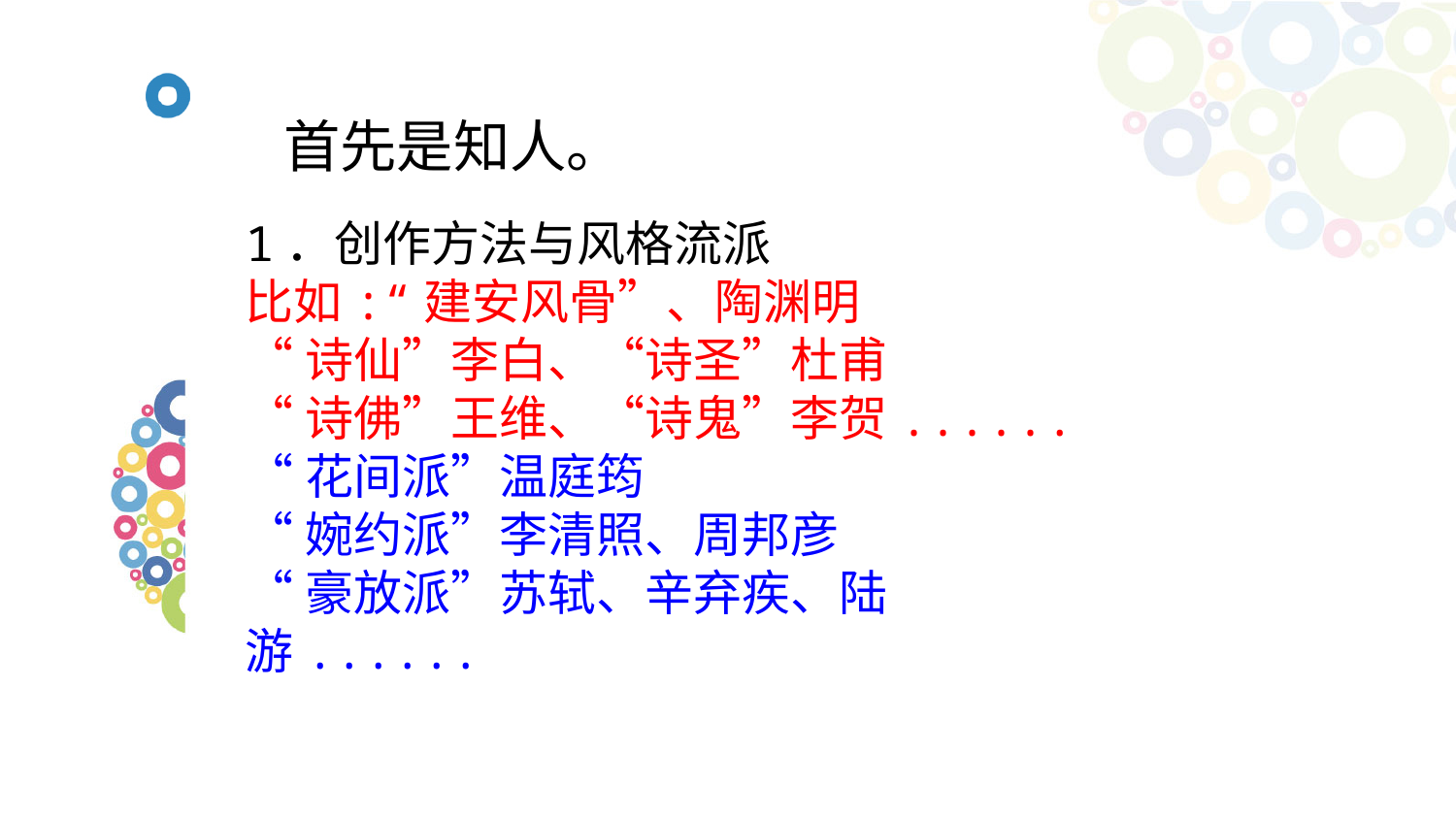

# 首先是知人。
1．创作方法与风格流派
比如:“建安风骨”、陶渊明
“诗仙”李白、“诗圣”杜甫
“诗佛”王维、“诗鬼”李贺......
“花间派”温庭筠
“婉约派”李清照、周邦彦
“豪放派”苏轼、辛弃疾、陆游......